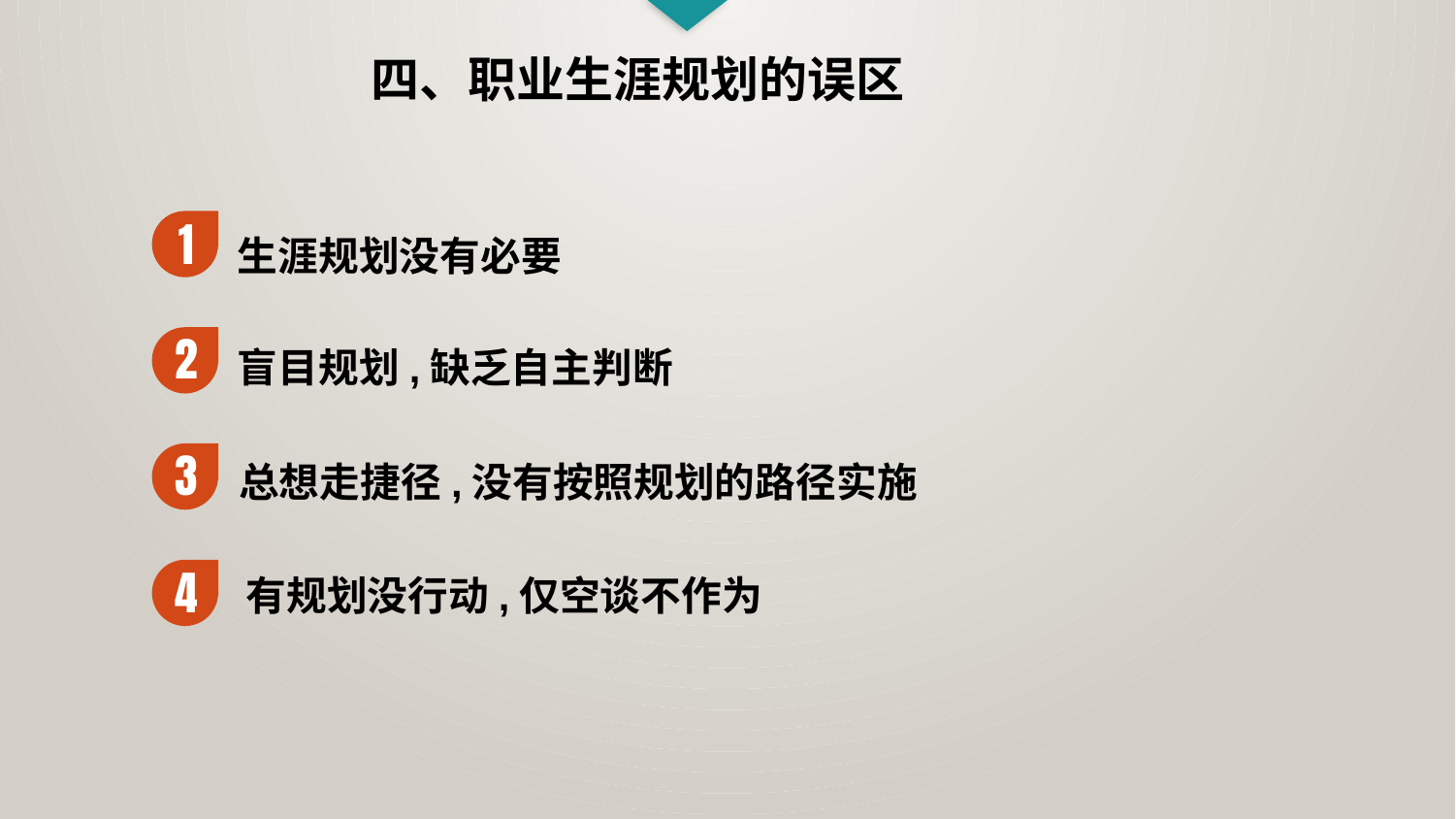

四、职业生涯规划的误区
生涯规划没有必要

1
盲目规划,缺乏自主判断
2

总想走捷径,没有按照规划的路径实施
3

有规划没行动,仅空谈不作为
4

33